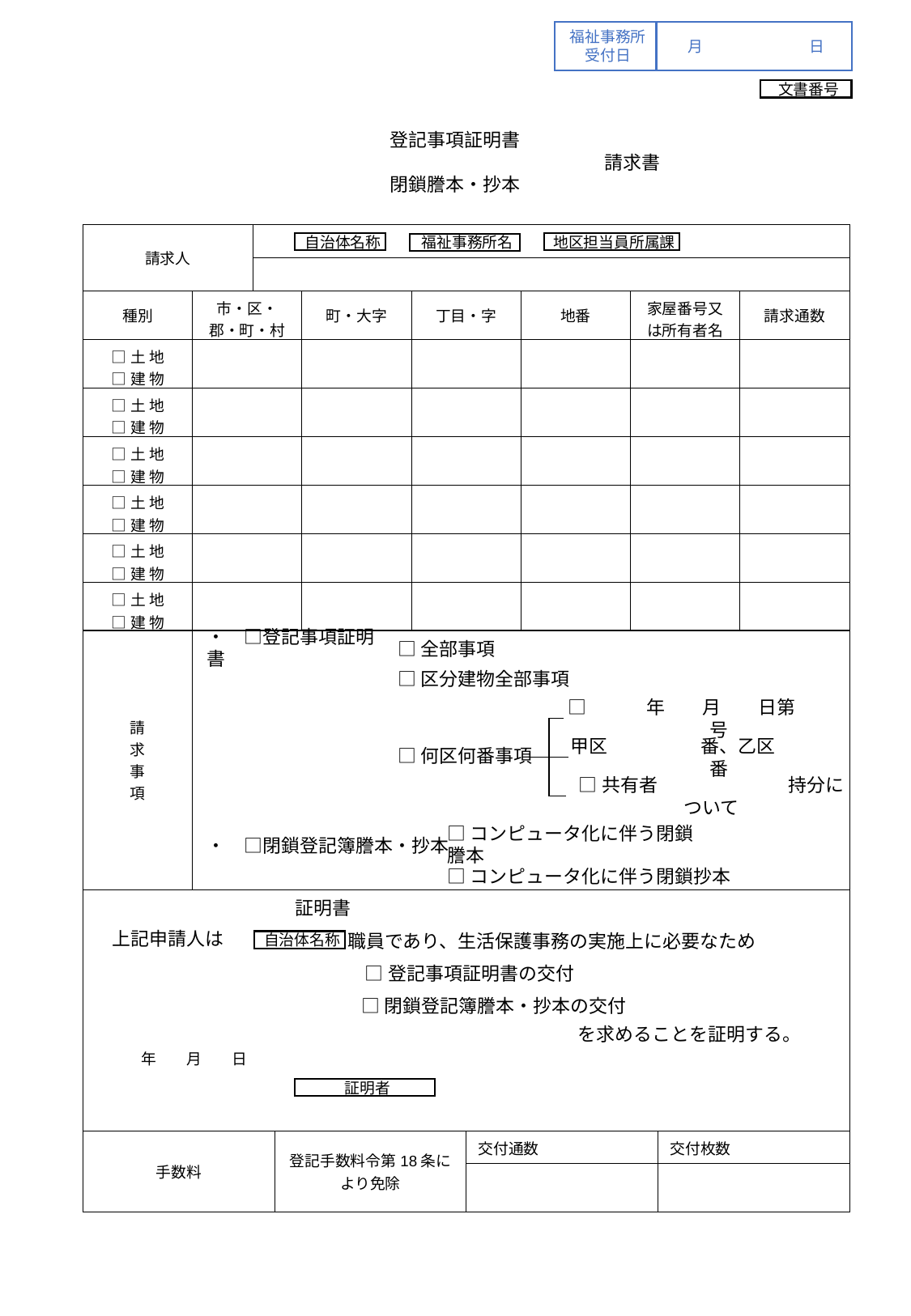

福祉事務所
受付日
月	日
文書番号
登記事項証明書
　　　　　　　　　　　　　　　　　　　請求書
閉鎖謄本・抄本
| 請求人 |  |
| --- | --- |
|  |  |
自治体名称
地区担当員所属課
福祉事務所名
| 種別 | 市・区・郡・町・村 | 町・大字 | 丁目・字 | 地番 | 家屋番号又は所有者名 | 請求通数 |
| --- | --- | --- | --- | --- | --- | --- |
| □土 地 □建 物 |  |  |  |  |  |  |
| □土 地 □建 物 |  |  |  |  |  |  |
| □土 地 □建 物 |  |  |  |  |  |  |
| □土 地 □建 物 |  |  |  |  |  |  |
| □土 地 □建 物 |  |  |  |  |  |  |
| □土 地 □建 物 |  |  |  |  |  |  |
| 請 求 事 項 |  |
| --- | --- |
・　□登記事項証明書
□全部事項
□区分建物全部事項
□　　　年　　月　　日第　　　　号
□何区何番事項
甲区　　　　　番、乙区　　　　　番
□共有者　　　　　　　持分について
□コンピュータ化に伴う閉鎖謄本
・　□閉鎖登記簿謄本・抄本
□コンピュータ化に伴う閉鎖抄本
証明書
|  |
| --- |
上記申請人は
職員であり、生活保護事務の実施上に必要なため
自治体名称
□登記事項証明書の交付
□閉鎖登記簿謄本・抄本の交付
を求めることを証明する。
　　年　　月　　日
証明者
| 手数料 | 登記手数料令第18条に より免除 | 交付通数 | 交付枚数 |
| --- | --- | --- | --- |
|  |  |  |  |